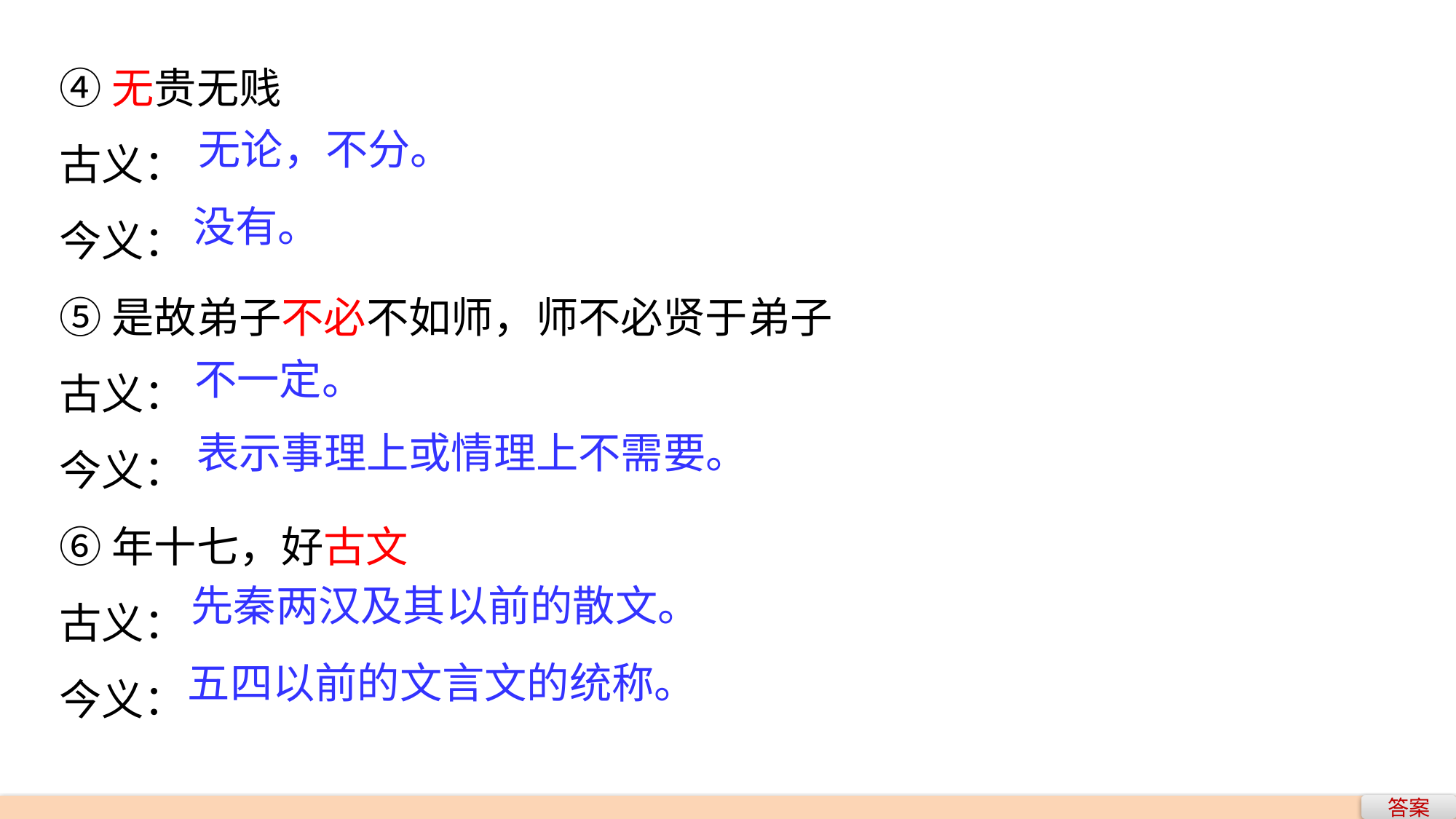

④无贵无贱
古义：
今义：
⑤是故弟子不必不如师，师不必贤于弟子
古义：
今义：
⑥年十七，好古文
古义：
今义：
无论，不分。
没有。
不一定。
表示事理上或情理上不需要。
先秦两汉及其以前的散文。
五四以前的文言文的统称。
答案